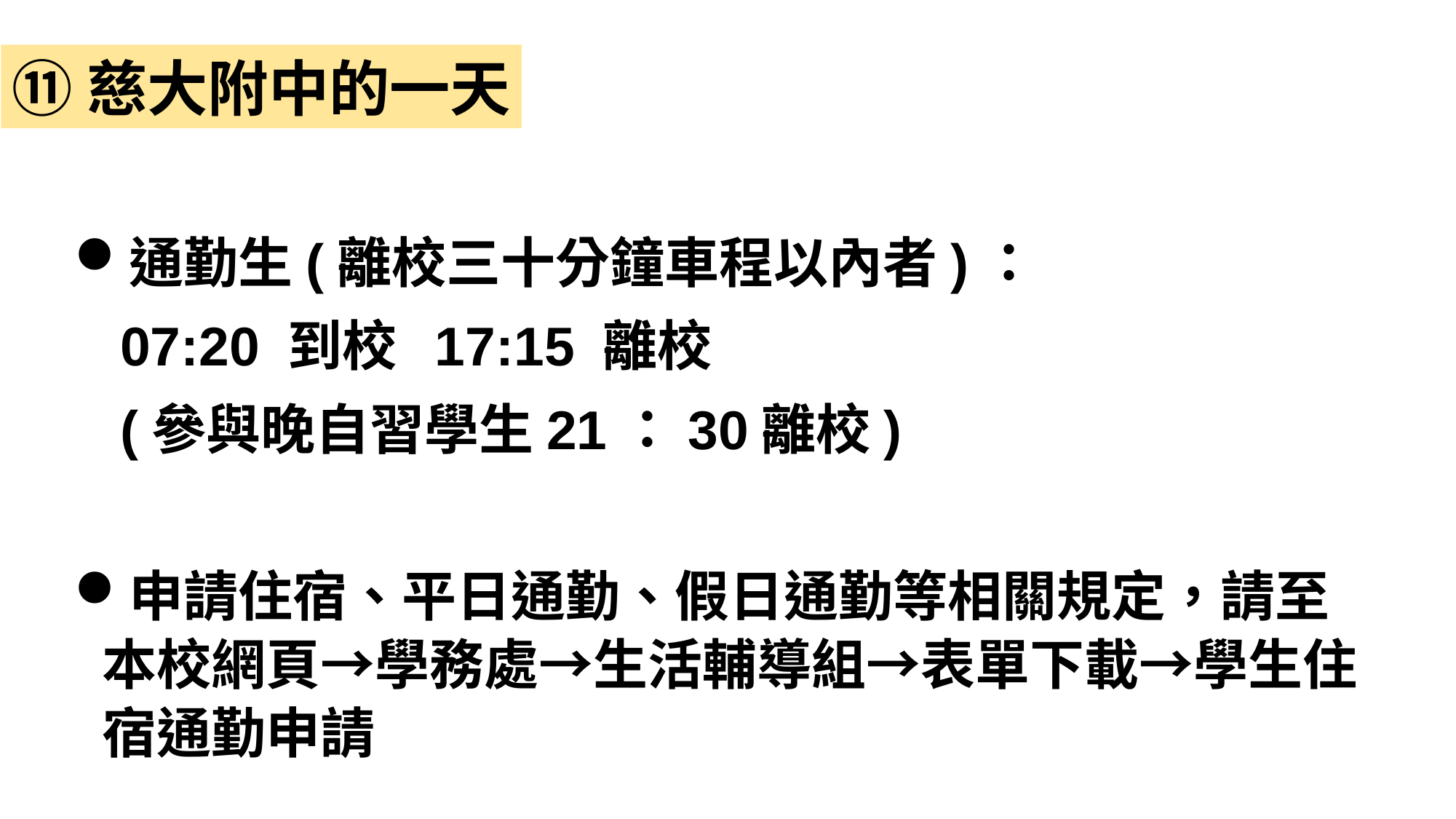

⑪慈大附中的一天
通勤生(離校三十分鐘車程以內者)：
   07:20 到校  17:15 離校
   (參與晚自習學生21：30離校)

申請住宿、平日通勤、假日通勤等相關規定，請至本校網頁→學務處→生活輔導組→表單下載→學生住宿通勤申請